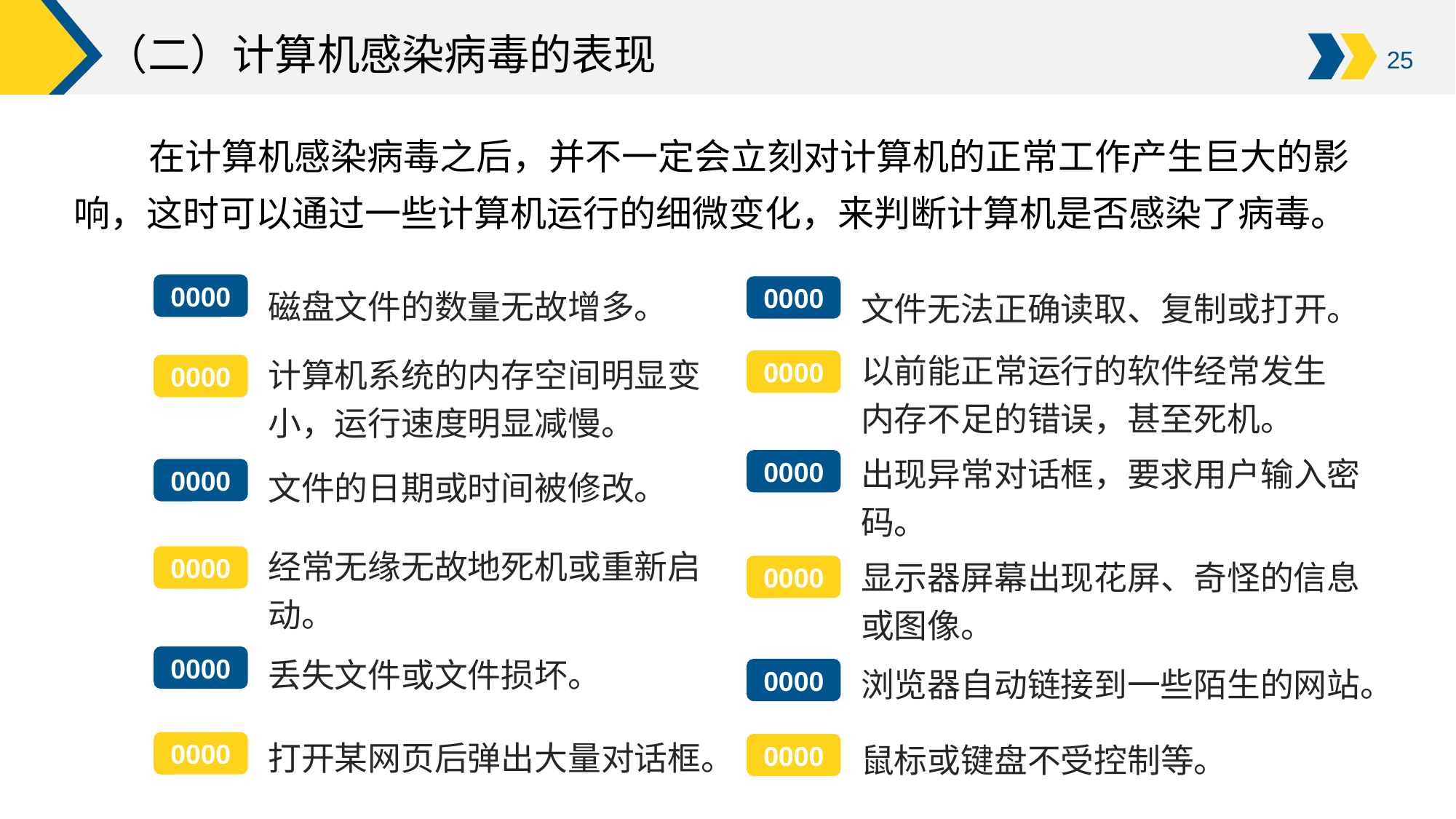

# （二）计算机感染病毒的表现
在计算机感染病毒之后，并不一定会立刻对计算机的正常工作产生巨大的影响，这时可以通过一些计算机运行的细微变化，来判断计算机是否感染了病毒。
磁盘文件的数量无故增多。
0000
计算机系统的内存空间明显变小，运行速度明显减慢。
0000
文件的日期或时间被修改。
0000
经常无缘无故地死机或重新启动。
0000
丢失文件或文件损坏。
0000
打开某网页后弹出大量对话框。
0000
文件无法正确读取、复制或打开。
0000
以前能正常运行的软件经常发生内存不足的错误，甚至死机。
0000
出现异常对话框，要求用户输入密码。
0000
显示器屏幕出现花屏、奇怪的信息或图像。
0000
浏览器自动链接到一些陌生的网站。
0000
鼠标或键盘不受控制等。
0000